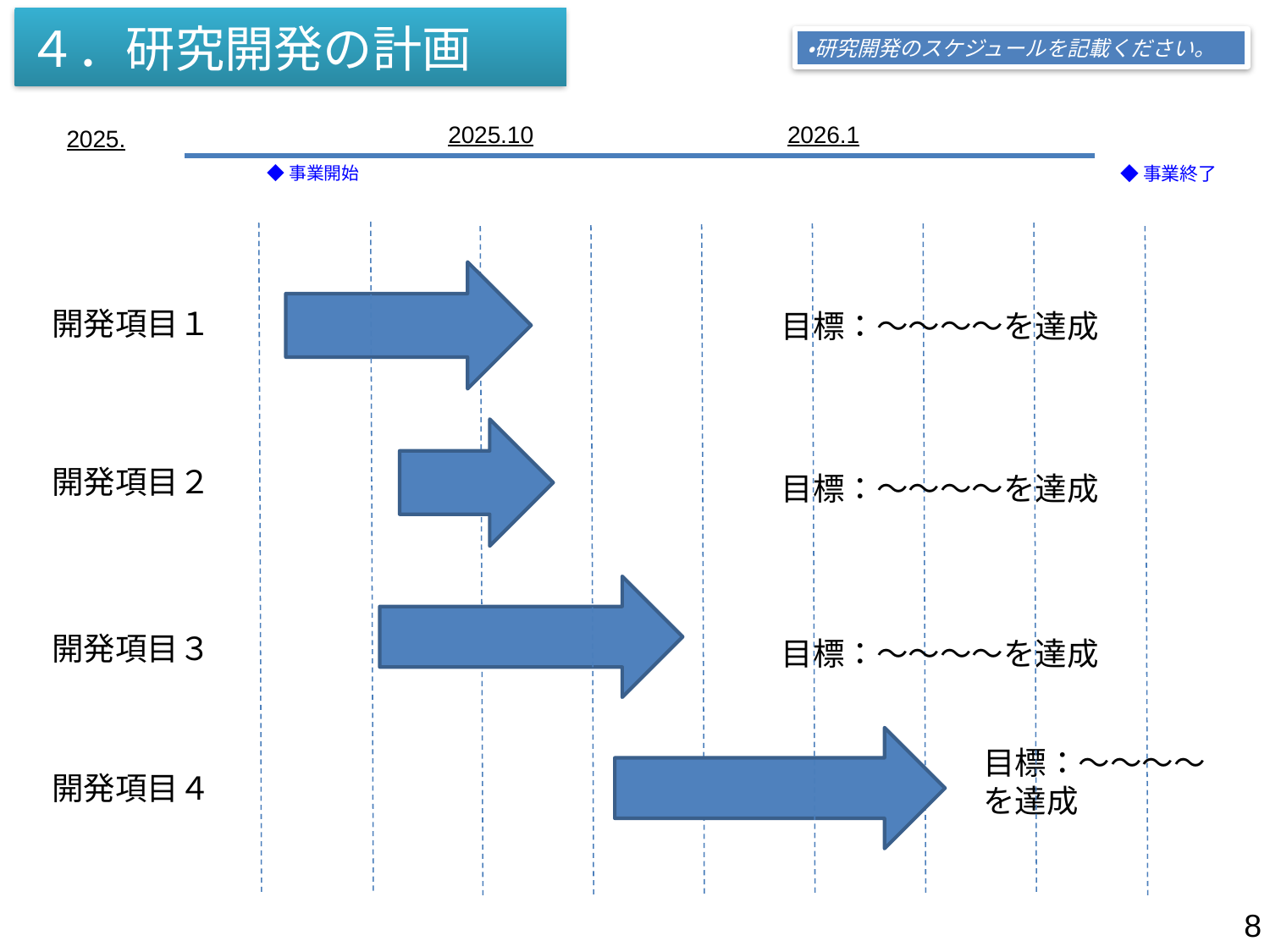

４．研究開発の計画
・研究開発のスケジュールを記載ください。
2025.10
2026.1
2025.
◆事業開始
◆事業終了

開発項目１
目標：～～～～を達成

開発項目２
目標：～～～～を達成

開発項目３
目標：～～～～を達成

目標：～～～～を達成
開発項目４
8